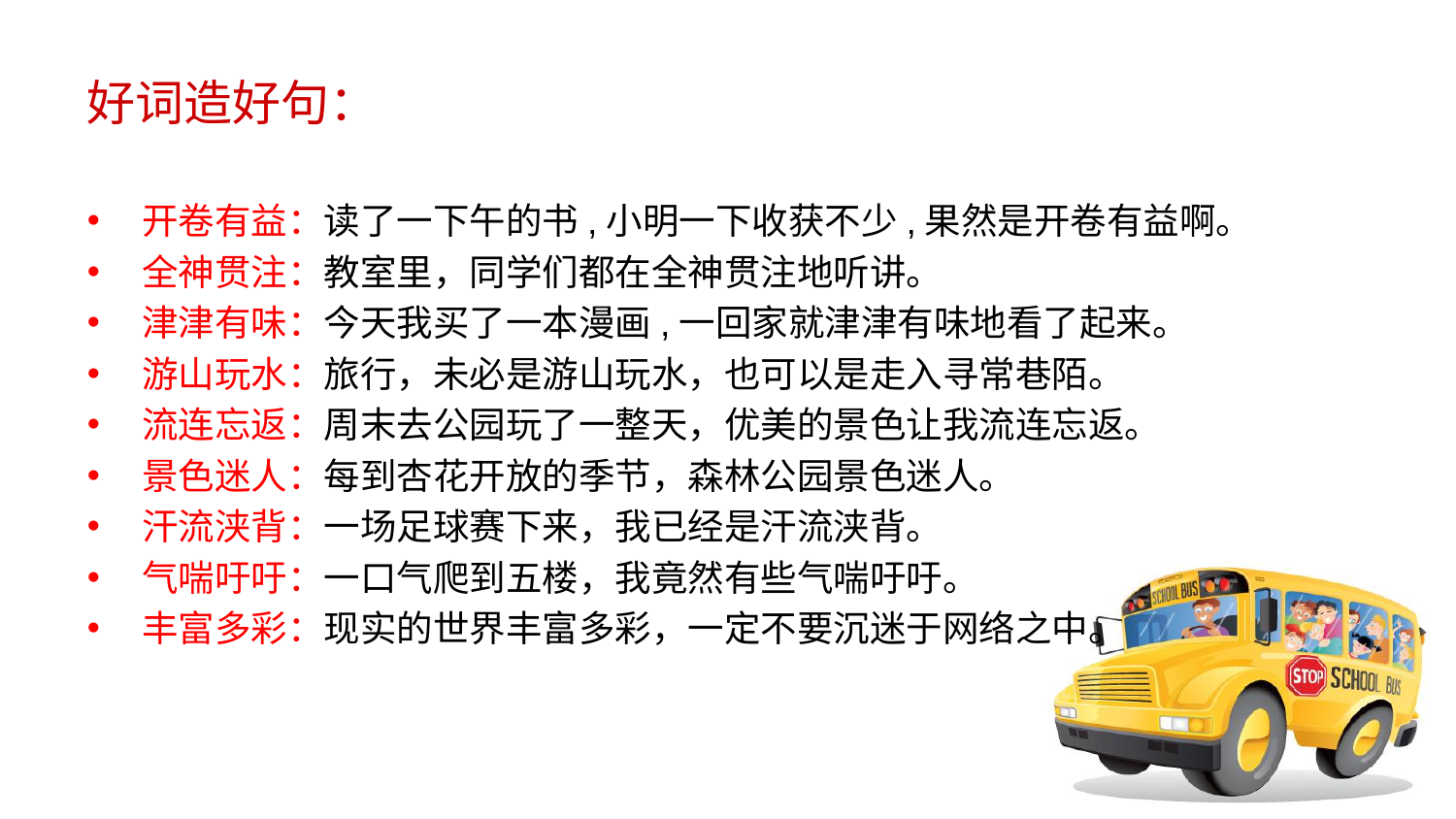

# 好词造好句：
开卷有益：读了一下午的书,小明一下收获不少,果然是开卷有益啊。
全神贯注：教室里，同学们都在全神贯注地听讲。
津津有味：今天我买了一本漫画,一回家就津津有味地看了起来。
游山玩水：旅行，未必是游山玩水，也可以是走入寻常巷陌。
流连忘返：周末去公园玩了一整天，优美的景色让我流连忘返。
景色迷人：每到杏花开放的季节，森林公园景色迷人。
汗流浃背：一场足球赛下来，我已经是汗流浃背。
气喘吁吁：一口气爬到五楼，我竟然有些气喘吁吁。
丰富多彩：现实的世界丰富多彩，一定不要沉迷于网络之中。